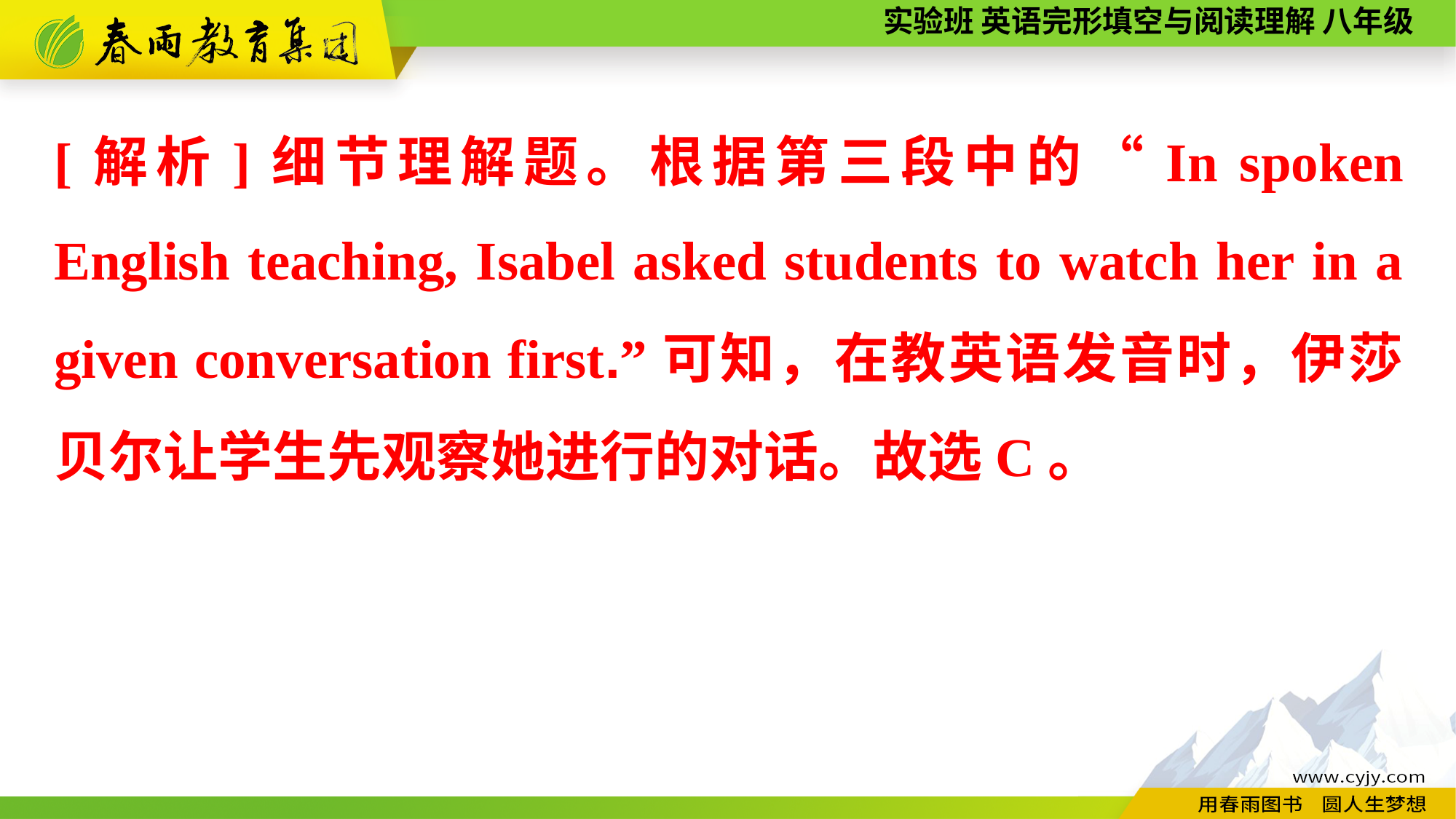

[解析]细节理解题。根据第三段中的“In spoken English teaching, Isabel asked students to watch her in a given conversation first.”可知，在教英语发音时，伊莎贝尔让学生先观察她进行的对话。故选C。